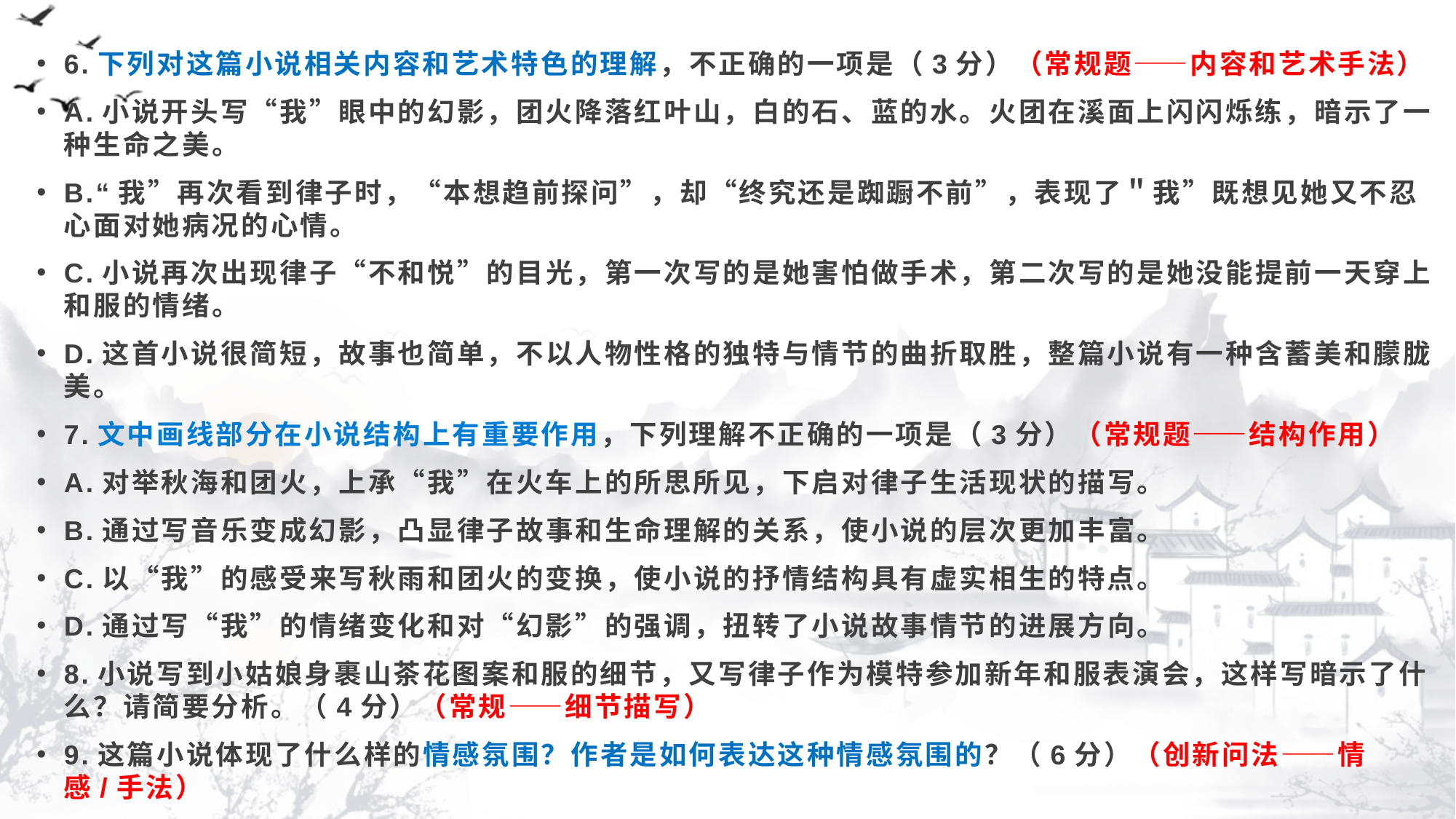

6.下列对这篇小说相关内容和艺术特色的理解，不正确的一项是（3分）（常规题——内容和艺术手法）
A.小说开头写“我”眼中的幻影，团火降落红叶山，白的石、蓝的水。火团在溪面上闪闪烁练，暗示了一种生命之美。
B.“我”再次看到律子时，“本想趋前探问”，却“终究还是踟蹰不前”，表现了＂我”既想见她又不忍心面对她病况的心情。
C.小说再次出现律子“不和悦”的目光，第一次写的是她害怕做手术，第二次写的是她没能提前一天穿上和服的情绪。
D.这首小说很简短，故事也简单，不以人物性格的独特与情节的曲折取胜，整篇小说有一种含蓄美和朦胧美。
7.文中画线部分在小说结构上有重要作用，下列理解不正确的一项是（3分）（常规题——结构作用）
A.对举秋海和团火，上承“我”在火车上的所思所见，下启对律子生活现状的描写。
B.通过写音乐变成幻影，凸显律子故事和生命理解的关系，使小说的层次更加丰富。
C.以“我”的感受来写秋雨和团火的变换，使小说的抒情结构具有虚实相生的特点。
D.通过写“我”的情绪变化和对“幻影”的强调，扭转了小说故事情节的进展方向。
8.小说写到小姑娘身裹山茶花图案和服的细节，又写律子作为模特参加新年和服表演会，这样写暗示了什么？请简要分析。（4分）（常规——细节描写）
9.这篇小说体现了什么样的情感氛围？作者是如何表达这种情感氛围的？（6分）（创新问法——情感/手法）
#